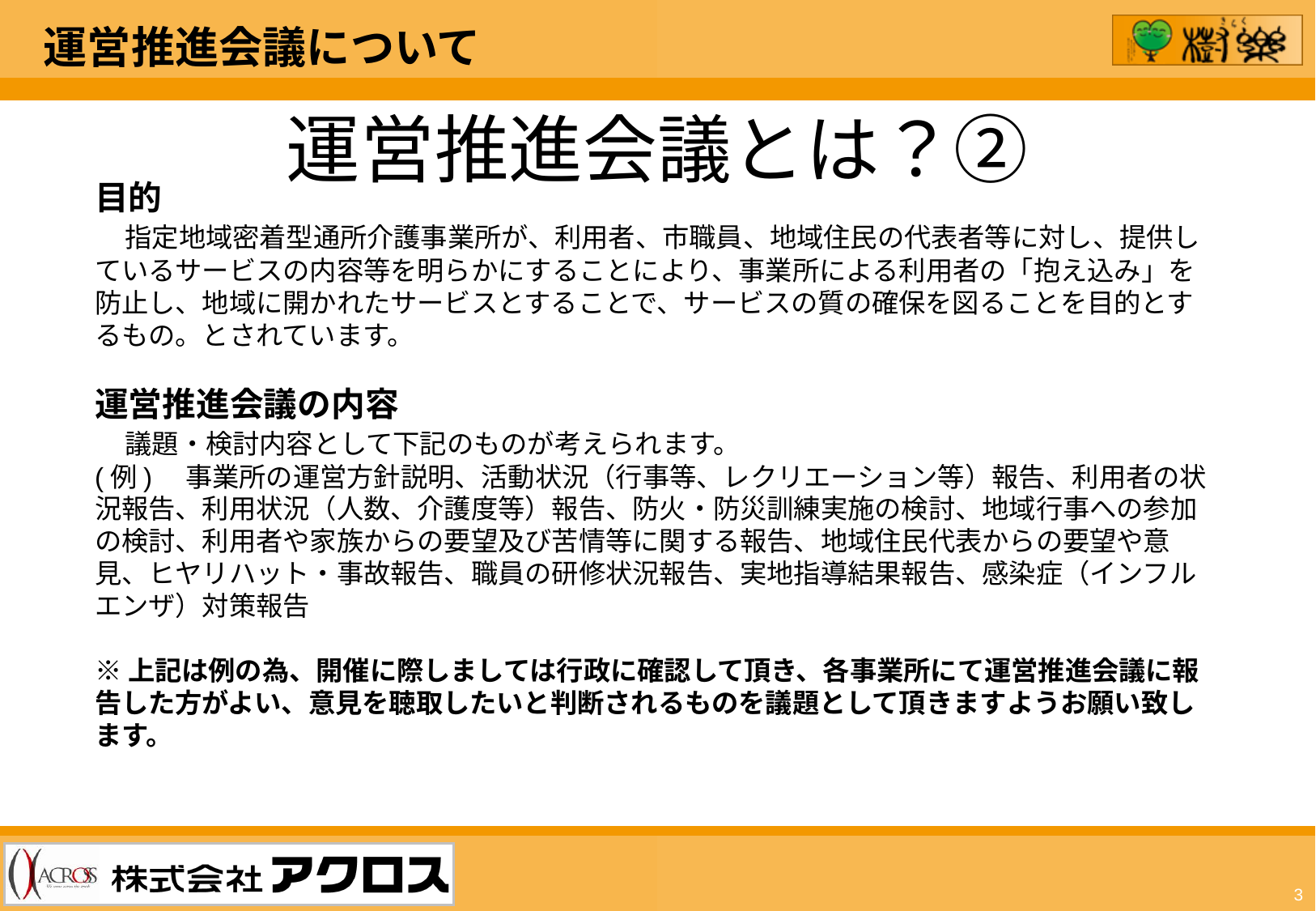

運営推進会議について
運営推進会議とは？②

目的
　指定地域密着型通所介護事業所が、利用者、市職員、地域住民の代表者等に対し、提供しているサービスの内容等を明らかにすることにより、事業所による利用者の「抱え込み」を防止し、地域に開かれたサービスとすることで、サービスの質の確保を図ることを目的とするもの。とされています。

運営推進会議の内容
　議題・検討内容として下記のものが考えられます。
(例)　事業所の運営方針説明、活動状況（行事等、レクリエーション等）報告、利用者の状況報告、利用状況（人数、介護度等）報告、防火・防災訓練実施の検討、地域行事への参加の検討、利用者や家族からの要望及び苦情等に関する報告、地域住民代表からの要望や意見、ヒヤリハット・事故報告、職員の研修状況報告、実地指導結果報告、感染症（インフルエンザ）対策報告

※上記は例の為、開催に際しましては行政に確認して頂き、各事業所にて運営推進会議に報告した方がよい、意見を聴取したいと判断されるものを議題として頂きますようお願い致します。

3